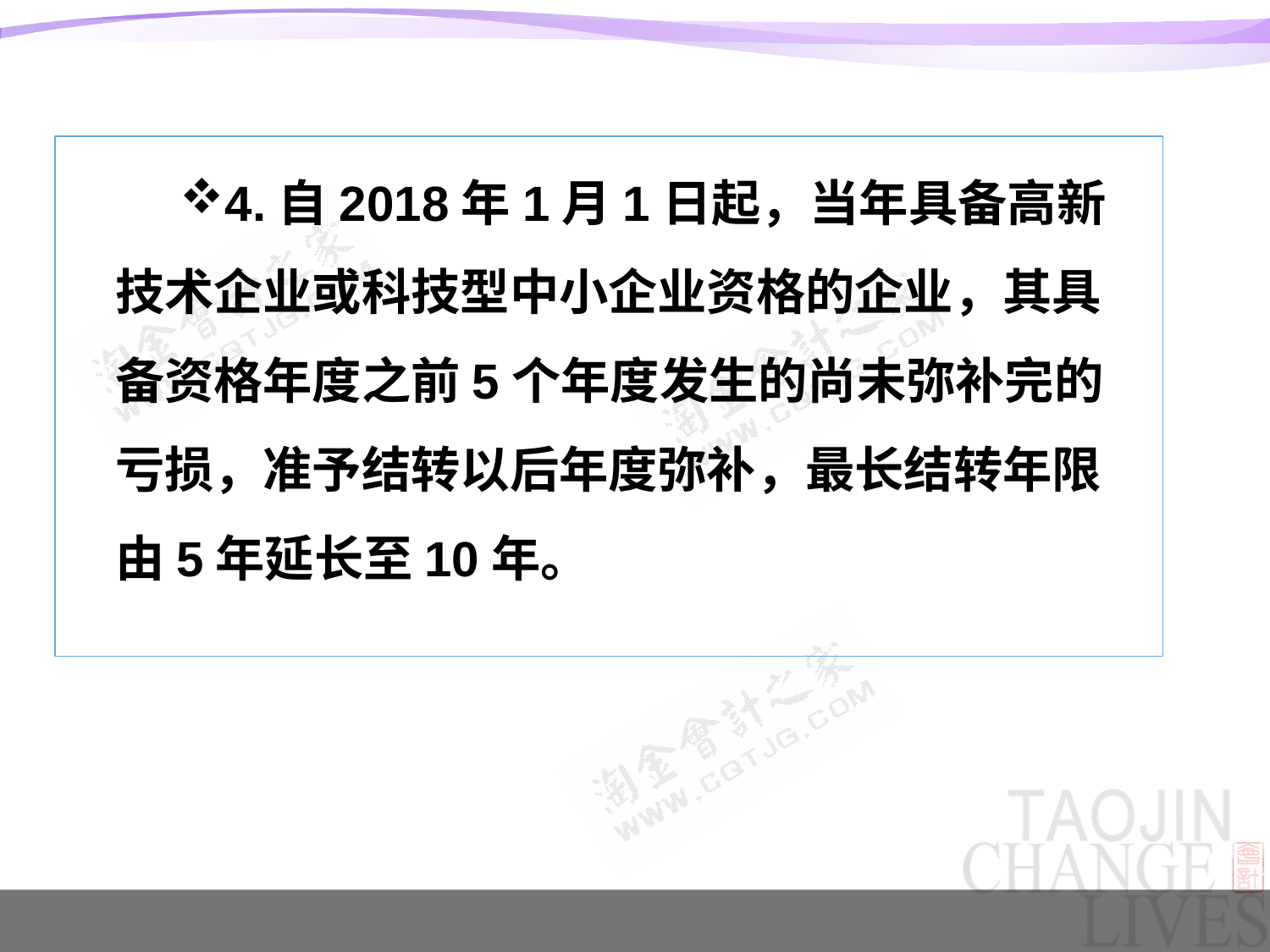

4.自2018年1月1日起，当年具备高新技术企业或科技型中小企业资格的企业，其具备资格年度之前5个年度发生的尚未弥补完的亏损，准予结转以后年度弥补，最长结转年限由5年延长至10年。